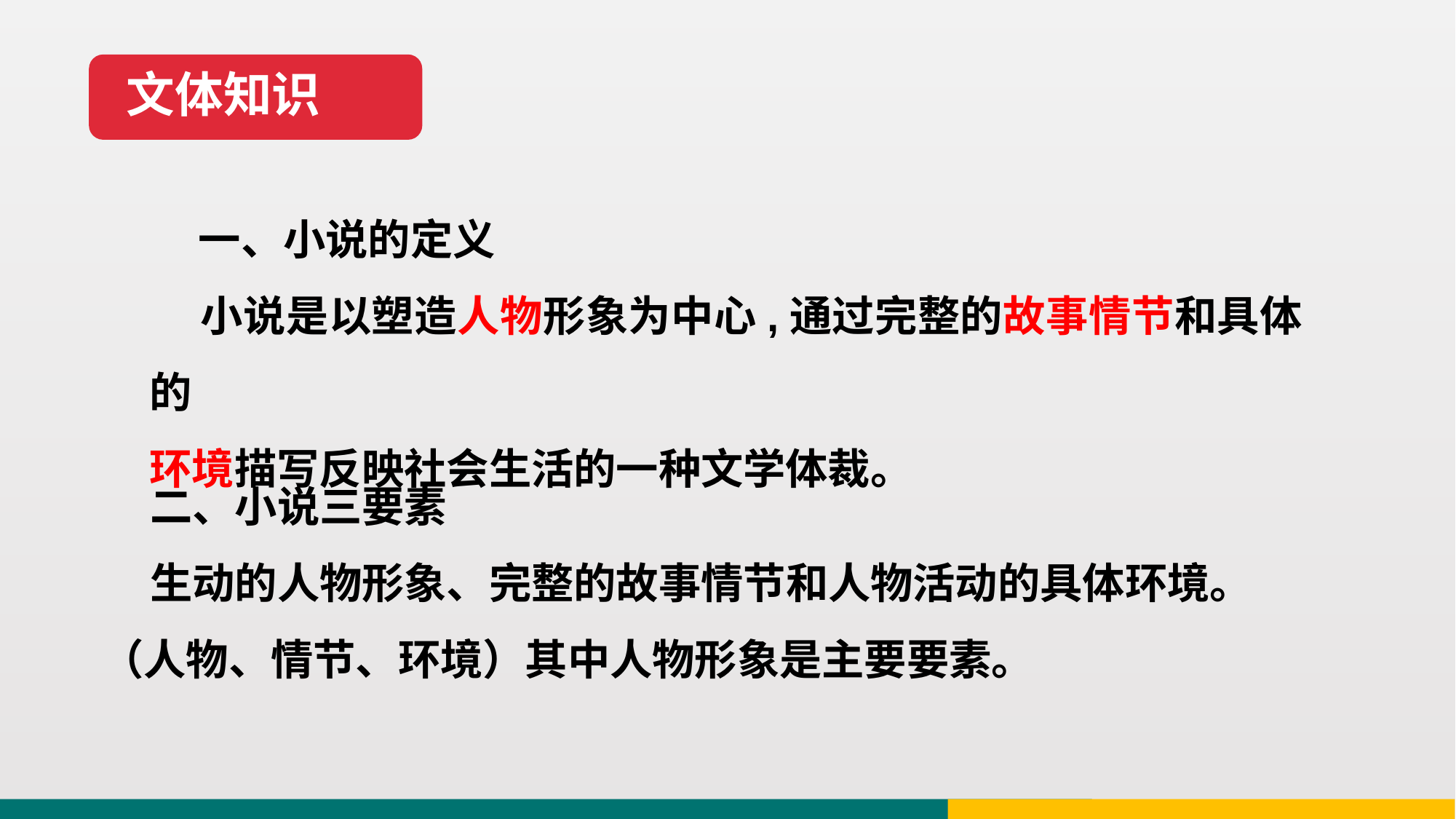

文体知识
    一、小说的定义
    小说是以塑造人物形象为中心,通过完整的故事情节和具体的
环境描写反映社会生活的一种文学体裁。
    二、小说三要素
    生动的人物形象、完整的故事情节和人物活动的具体环境。
（人物、情节、环境）其中人物形象是主要要素。